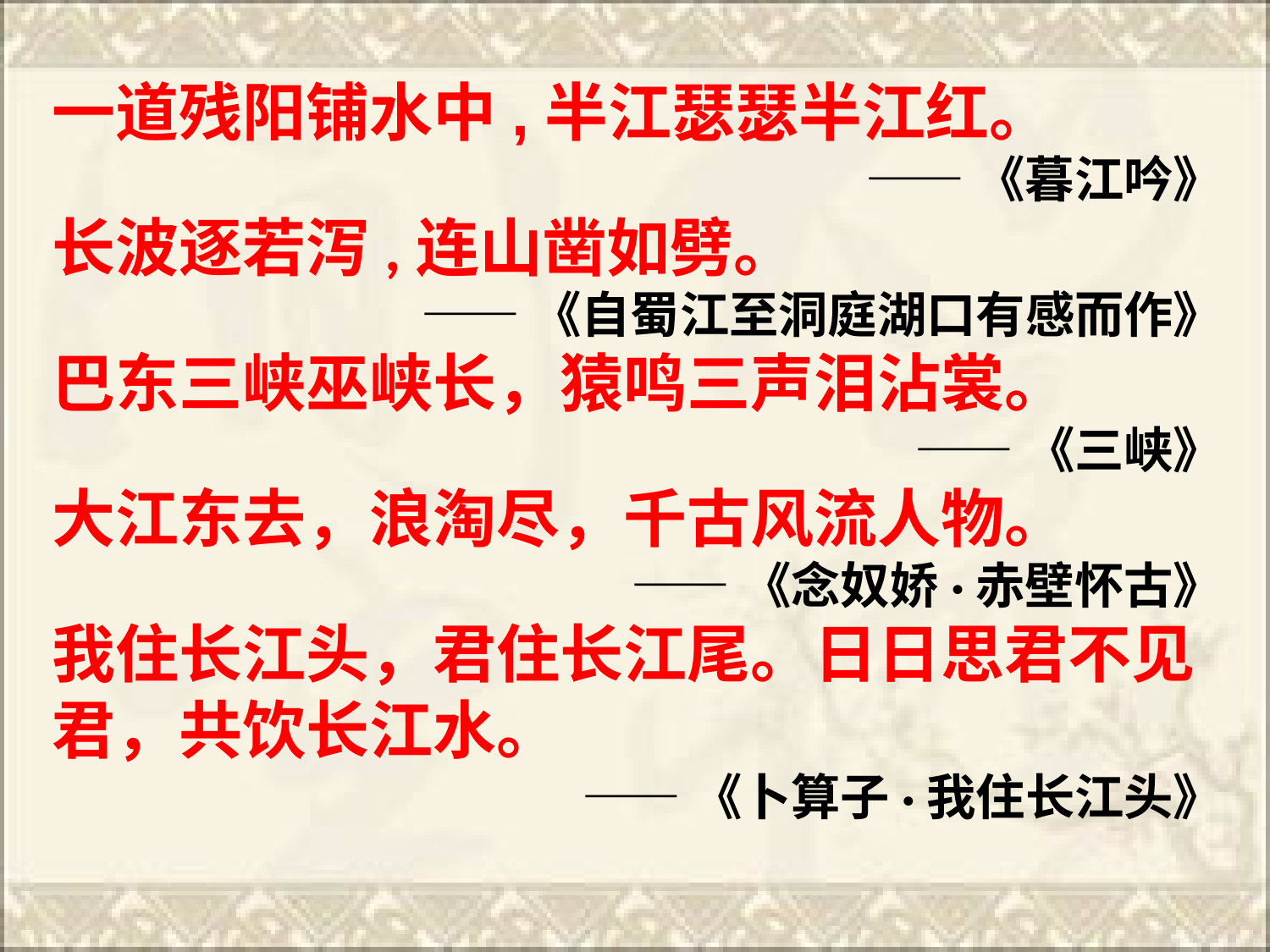

一道残阳铺水中,半江瑟瑟半江红。
——《暮江吟》
长波逐若泻,连山凿如劈。
——《自蜀江至洞庭湖口有感而作》
巴东三峡巫峡长，猿鸣三声泪沾裳。
——《三峡》
大江东去，浪淘尽，千古风流人物。
——《念奴娇·赤壁怀古》
我住长江头，君住长江尾。日日思君不见君，共饮长江水。
——《卜算子·我住长江头》